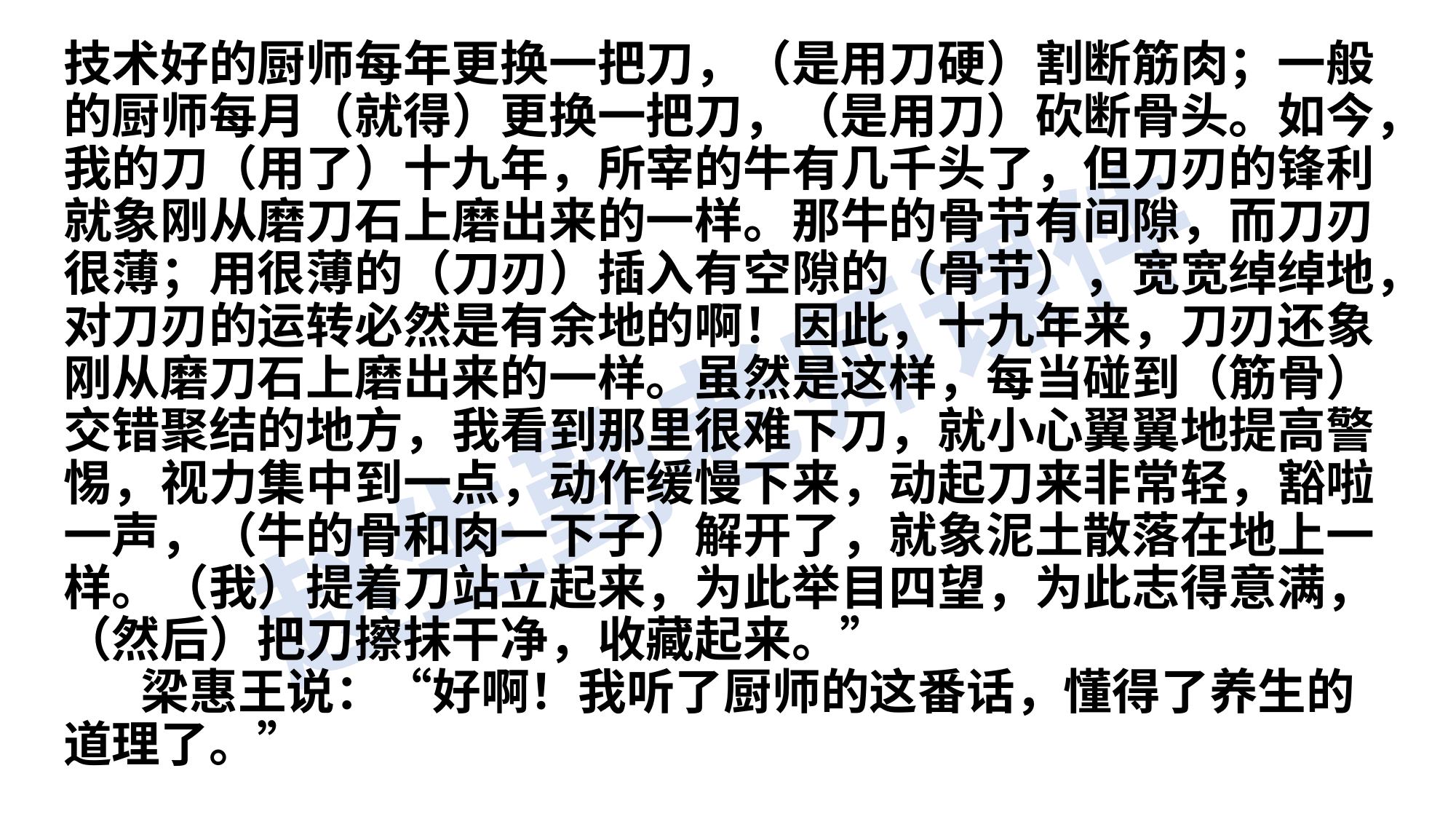

技术好的厨师每年更换一把刀，（是用刀硬）割断筋肉；一般的厨师每月（就得）更换一把刀，（是用刀）砍断骨头。如今，我的刀（用了）十九年，所宰的牛有几千头了，但刀刃的锋利就象刚从磨刀石上磨出来的一样。那牛的骨节有间隙，而刀刃很薄；用很薄的（刀刃）插入有空隙的（骨节），宽宽绰绰地，对刀刃的运转必然是有余地的啊！因此，十九年来，刀刃还象刚从磨刀石上磨出来的一样。虽然是这样，每当碰到（筋骨）交错聚结的地方，我看到那里很难下刀，就小心翼翼地提高警惕，视力集中到一点，动作缓慢下来，动起刀来非常轻，豁啦一声，（牛的骨和肉一下子）解开了，就象泥土散落在地上一样。（我）提着刀站立起来，为此举目四望，为此志得意满，（然后）把刀擦抹干净，收藏起来。” 
       梁惠王说：“好啊！我听了厨师的这番话，懂得了养生的道理了。”